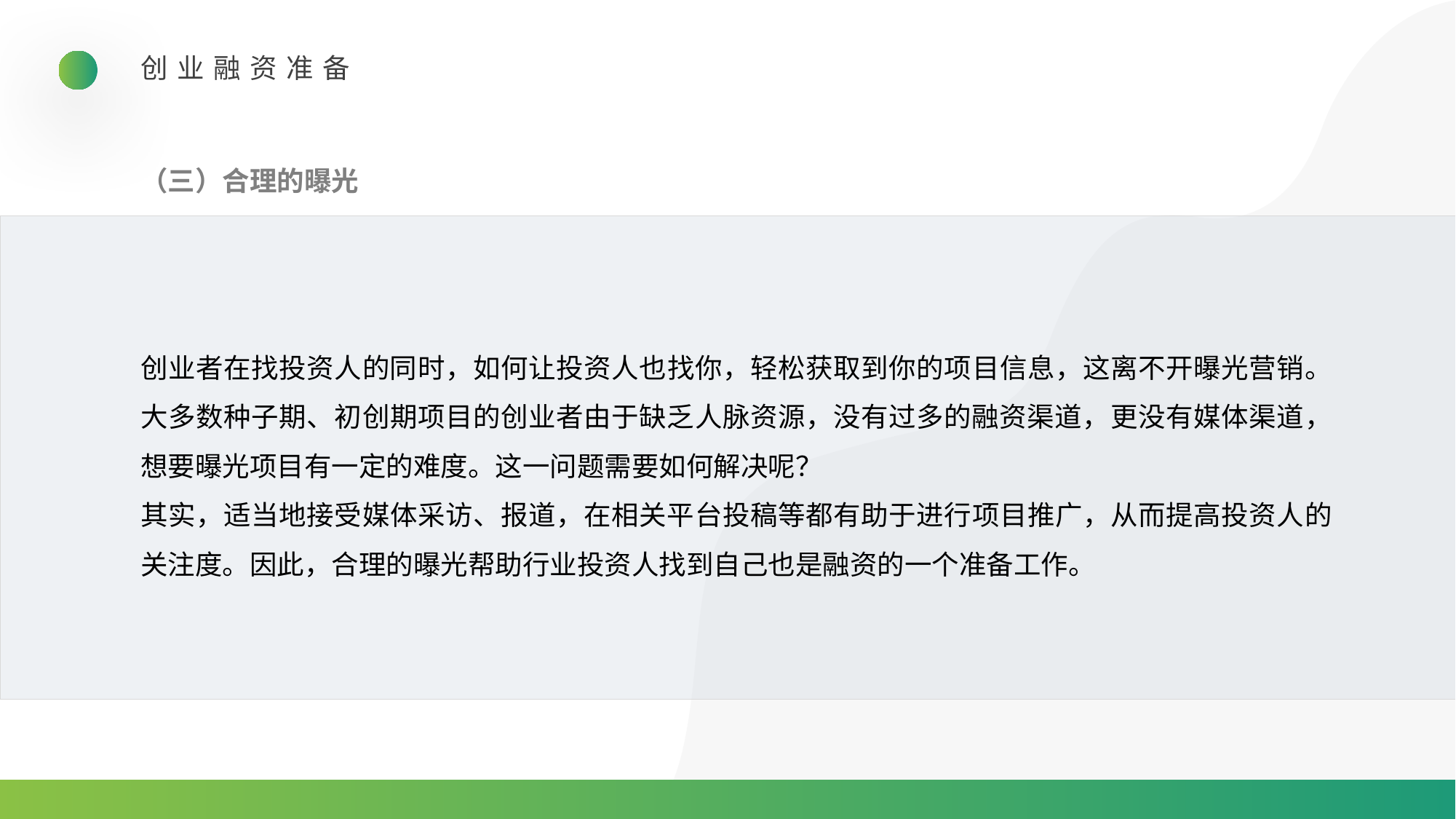

创业融资准备
（三）合理的曝光

创业者在找投资人的同时，如何让投资人也找你，轻松获取到你的项目信息，这离不开曝光营销。大多数种子期、初创期项目的创业者由于缺乏人脉资源，没有过多的融资渠道，更没有媒体渠道，想要曝光项目有一定的难度。这一问题需要如何解决呢？
其实，适当地接受媒体采访、报道，在相关平台投稿等都有助于进行项目推广，从而提高投资人的关注度。因此，合理的曝光帮助行业投资人找到自己也是融资的一个准备工作。